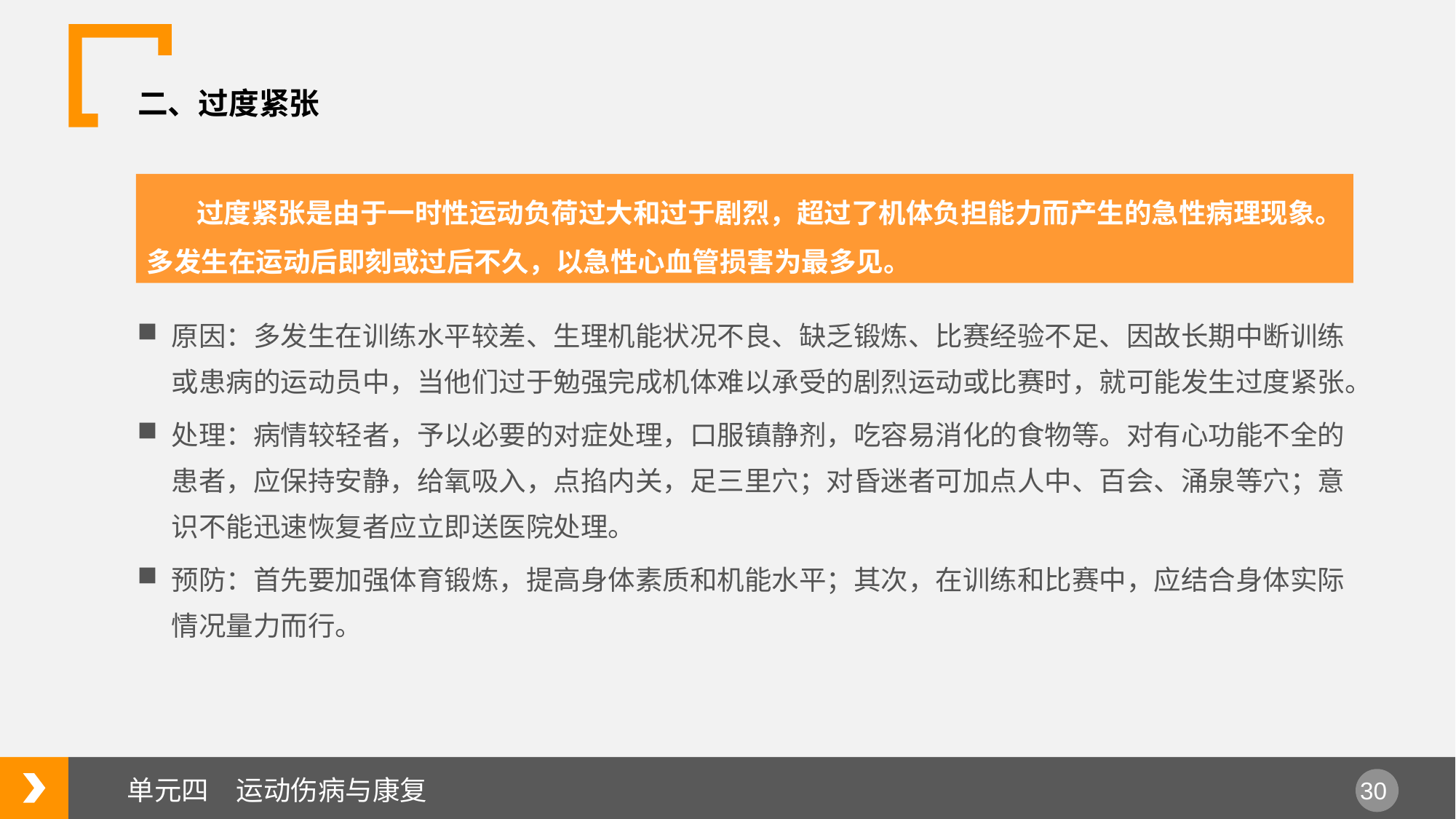

二、过度紧张
       过度紧张是由于一时性运动负荷过大和过于剧烈，超过了机体负担能力而产生的急性病理现象。多发生在运动后即刻或过后不久，以急性心血管损害为最多见。
原因：多发生在训练水平较差、生理机能状况不良、缺乏锻炼、比赛经验不足、因故长期中断训练或患病的运动员中，当他们过于勉强完成机体难以承受的剧烈运动或比赛时，就可能发生过度紧张。
处理：病情较轻者，予以必要的对症处理，口服镇静剂，吃容易消化的食物等。对有心功能不全的患者，应保持安静，给氧吸入，点掐内关，足三里穴；对昏迷者可加点人中、百会、涌泉等穴；意识不能迅速恢复者应立即送医院处理。
预防：首先要加强体育锻炼，提高身体素质和机能水平；其次，在训练和比赛中，应结合身体实际情况量力而行。
单元四　运动伤病与康复